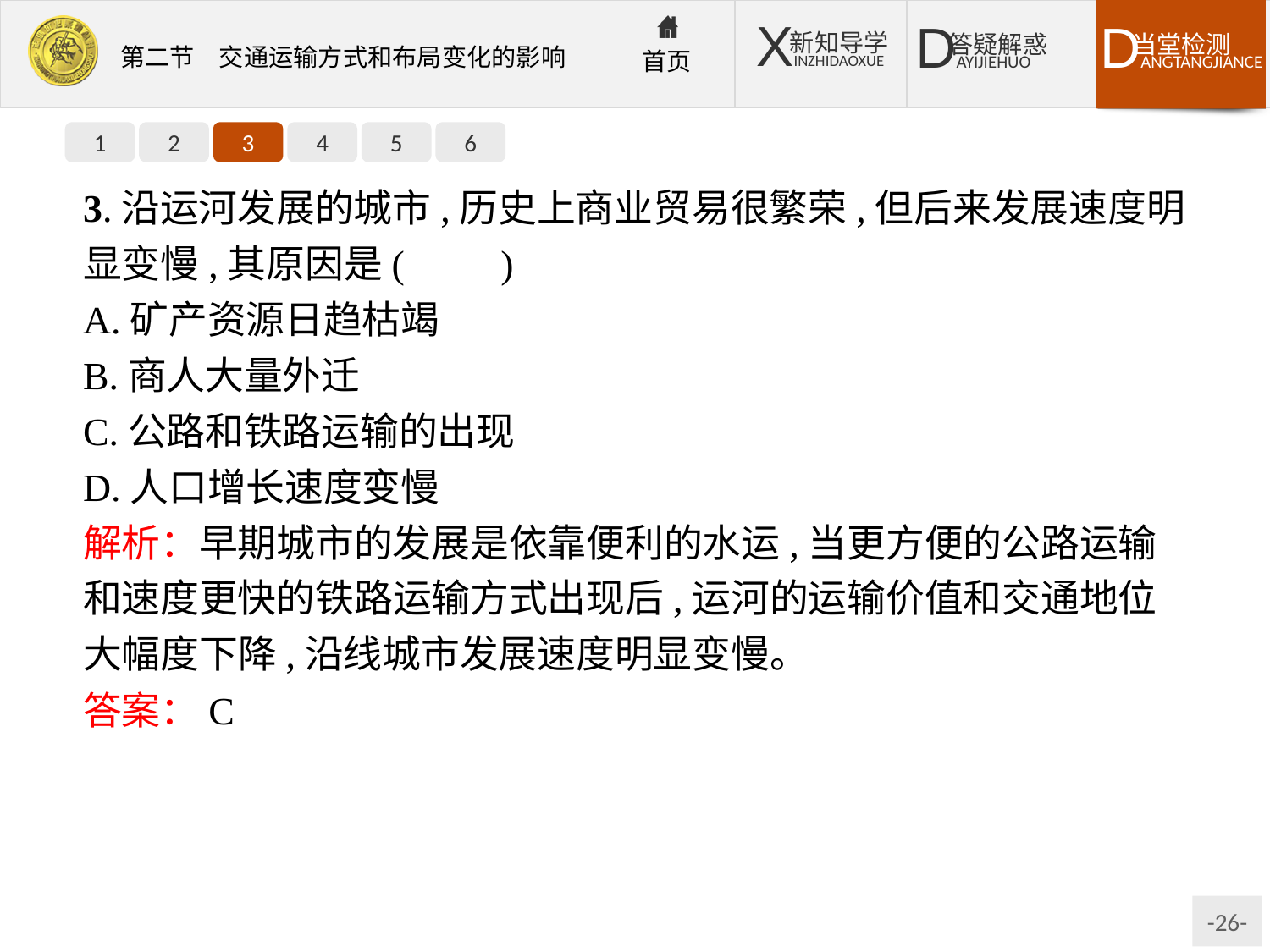

1
2
3
4
5
6
3.沿运河发展的城市,历史上商业贸易很繁荣,但后来发展速度明显变慢,其原因是(　　)
A.矿产资源日趋枯竭
B.商人大量外迁
C.公路和铁路运输的出现
D.人口增长速度变慢
解析：早期城市的发展是依靠便利的水运,当更方便的公路运输和速度更快的铁路运输方式出现后,运河的运输价值和交通地位大幅度下降,沿线城市发展速度明显变慢。
答案：C